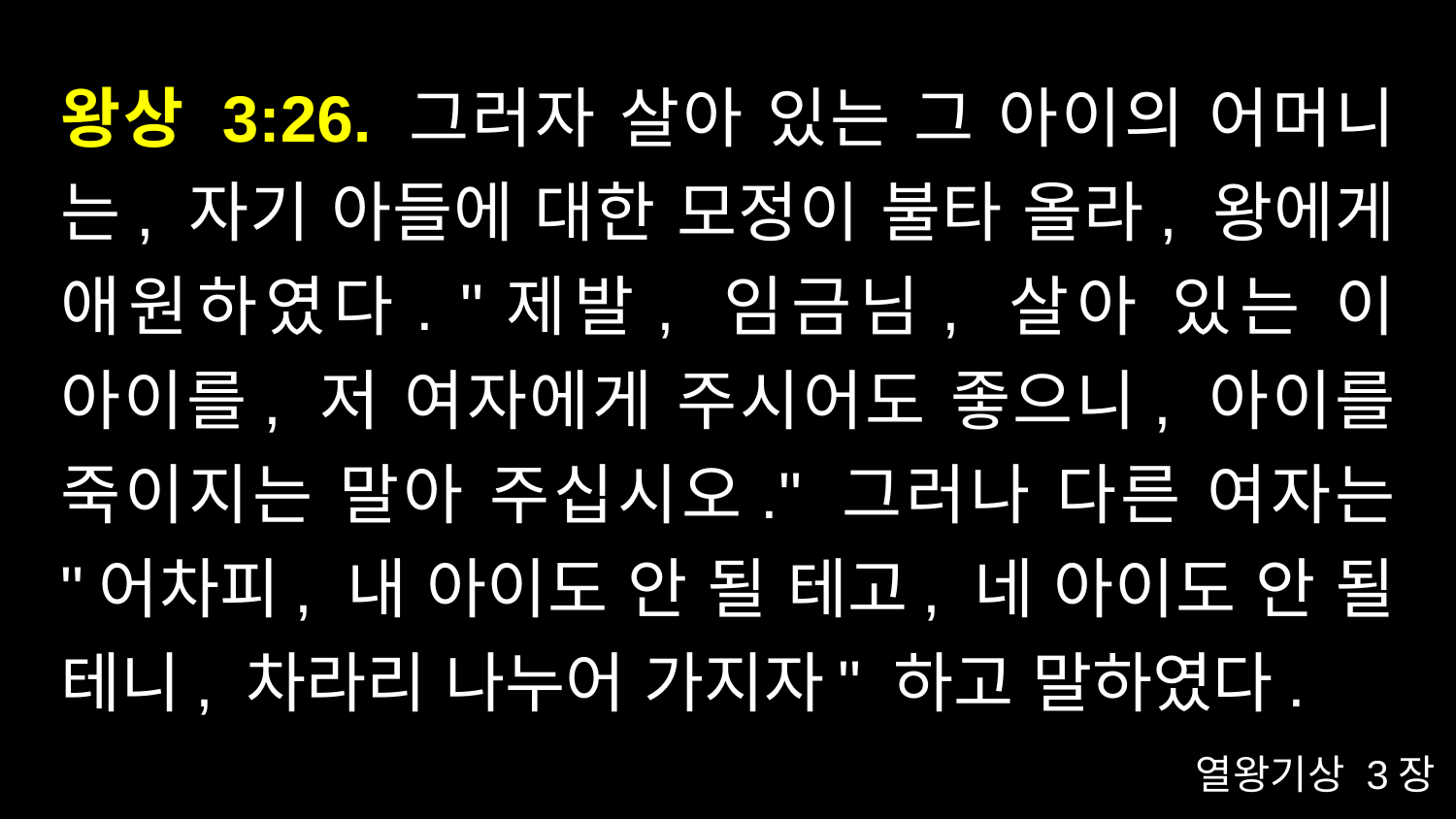

# 왕상 3:26. 그러자 살아 있는 그 아이의 어머니는, 자기 아들에 대한 모정이 불타 올라, 왕에게 애원하였다. "제발, 임금님, 살아 있는 이 아이를, 저 여자에게 주시어도 좋으니, 아이를 죽이지는 말아 주십시오." 그러나 다른 여자는 "어차피, 내 아이도 안 될 테고, 네 아이도 안 될 테니, 차라리 나누어 가지자" 하고 말하였다.
열왕기상 3장